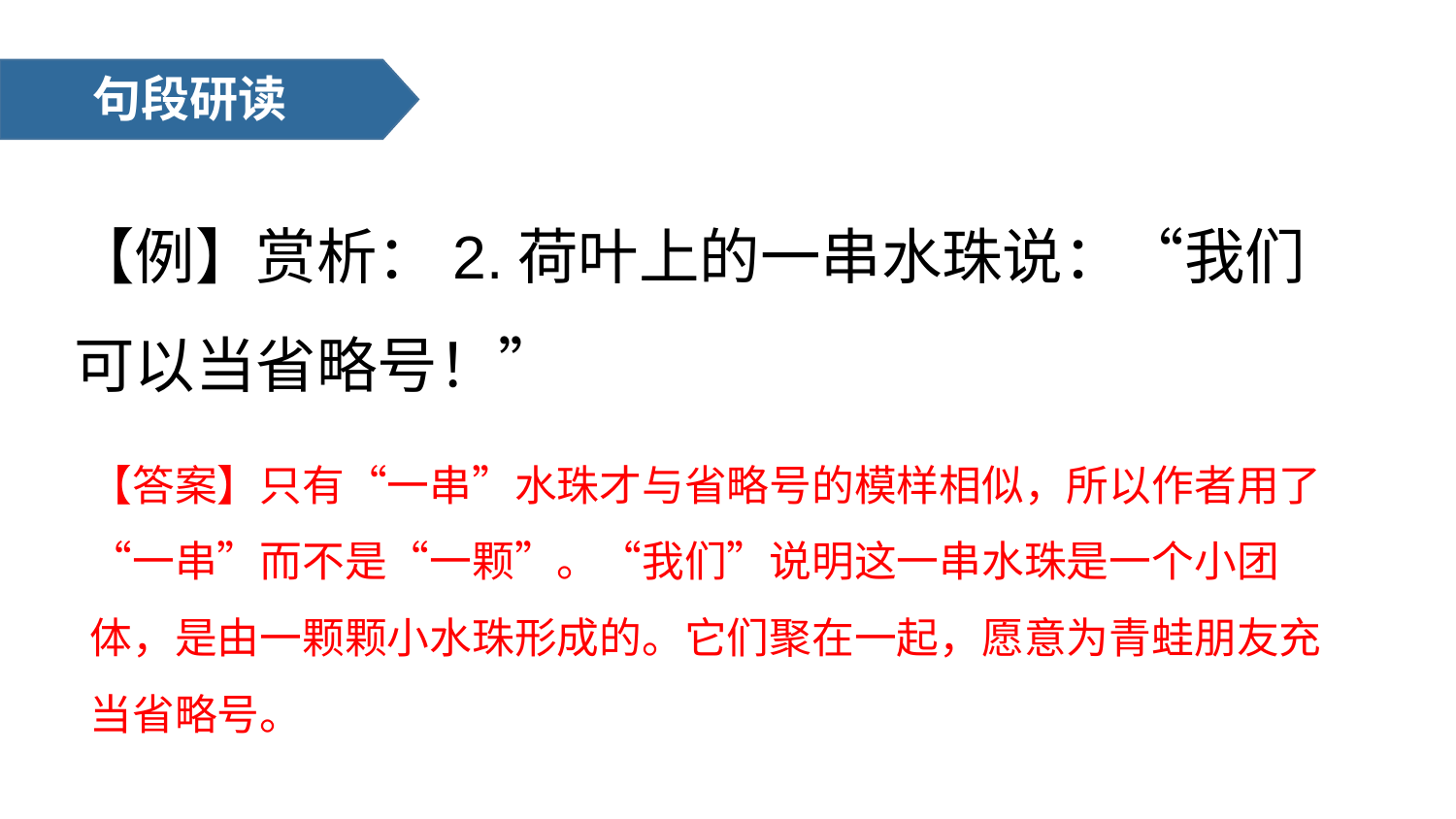

句段研读
【例】赏析：2.荷叶上的一串水珠说：“我们可以当省略号！”
【答案】只有“一串”水珠才与省略号的模样相似，所以作者用了“一串”而不是“一颗”。“我们”说明这一串水珠是一个小团体，是由一颗颗小水珠形成的。它们聚在一起，愿意为青蛙朋友充当省略号。